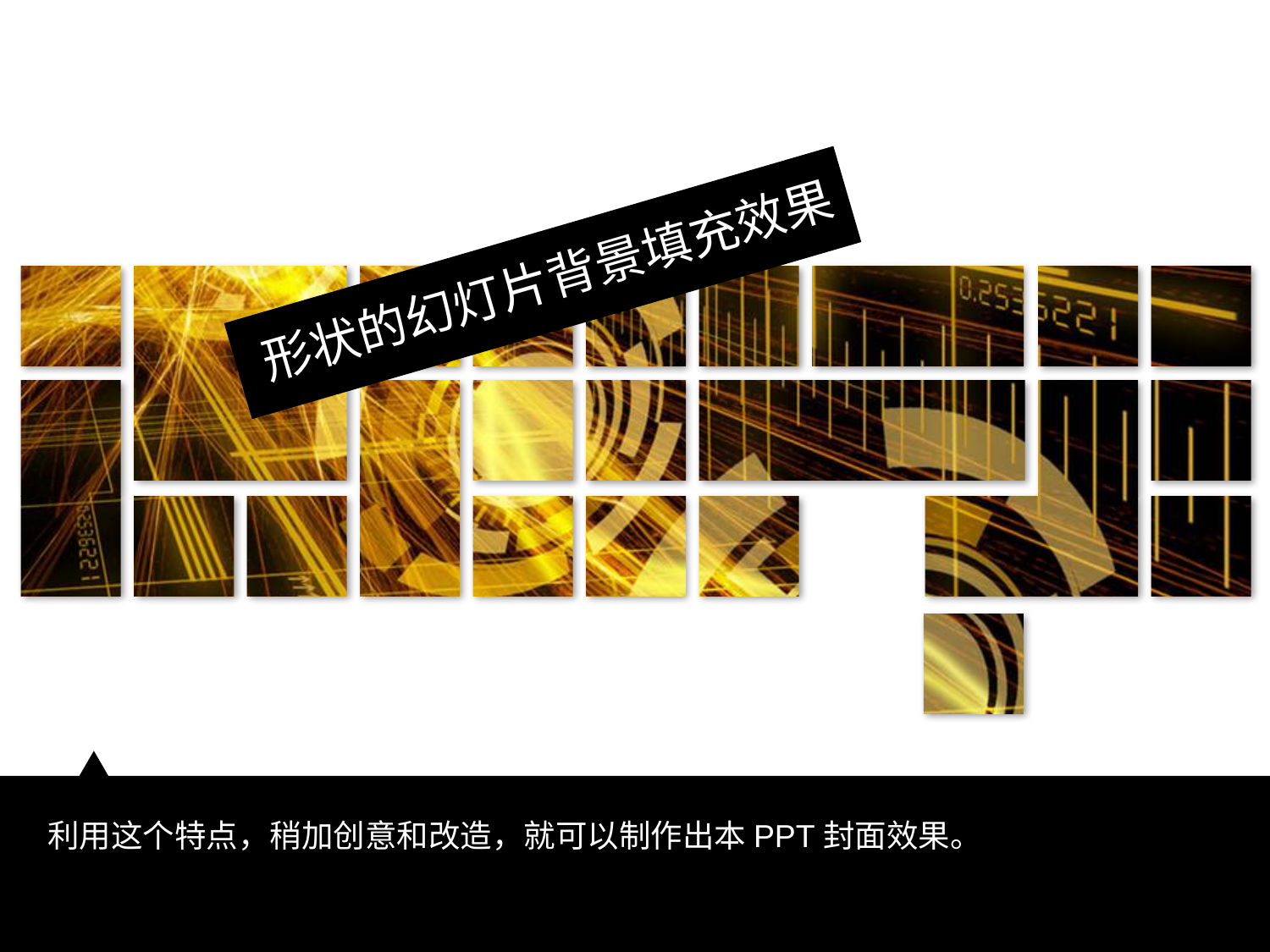

形状的幻灯片背景填充效果

利用这个特点，稍加创意和改造，就可以制作出本PPT封面效果。